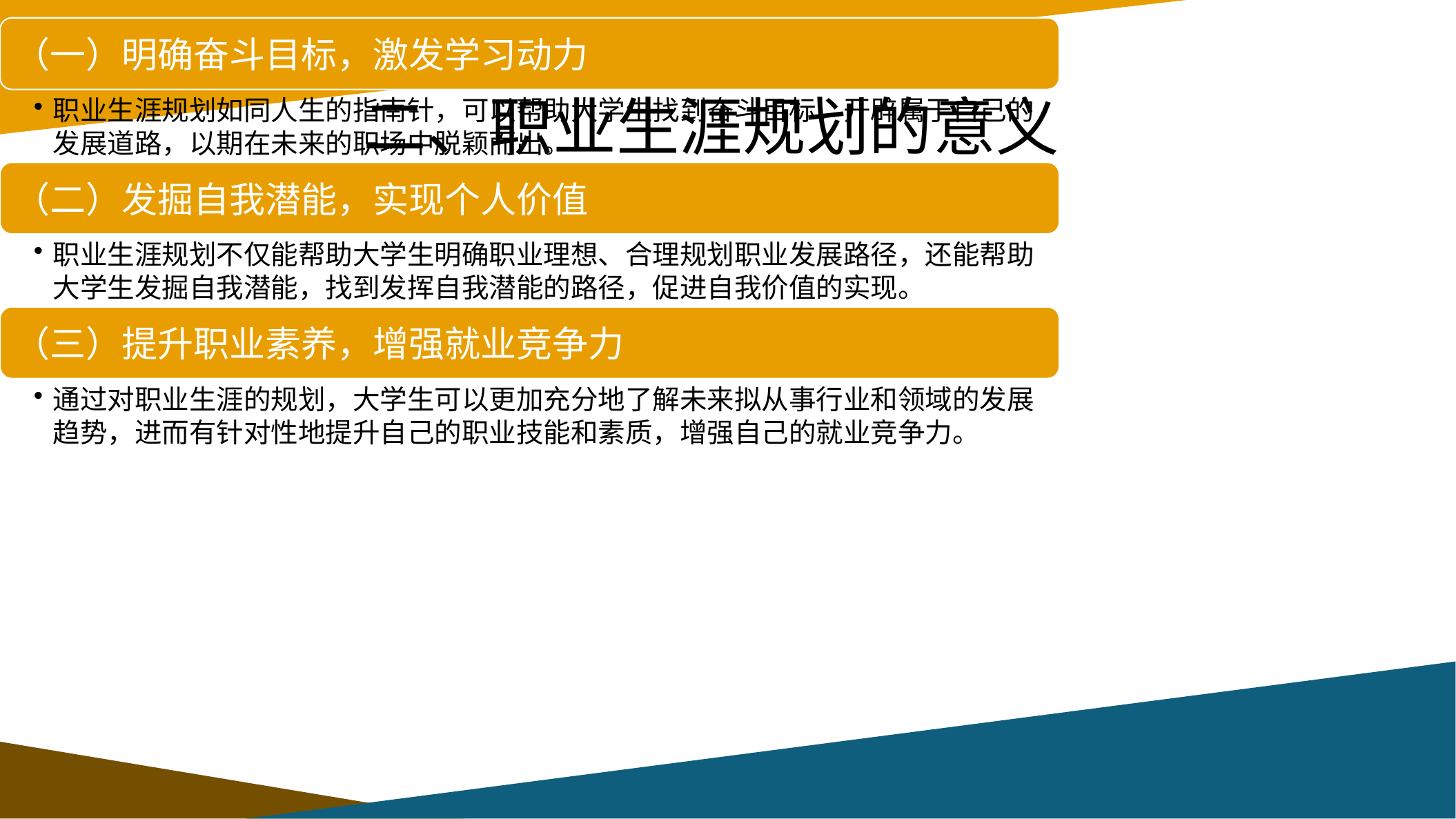

# 二、职业生涯规划的意义
（一）明确奋斗目标，激发学习动力
职业生涯规划如同人生的指南针，可以帮助大学生找到奋斗目标，开辟属于自己的发展道路，以期在未来的职场中脱颖而出。
（二）发掘自我潜能，实现个人价值
职业生涯规划不仅能帮助大学生明确职业理想、合理规划职业发展路径，还能帮助大学生发掘自我潜能，找到发挥自我潜能的路径，促进自我价值的实现。
（三）提升职业素养，增强就业竞争力
通过对职业生涯的规划，大学生可以更加充分地了解未来拟从事行业和领域的发展趋势，进而有针对性地提升自己的职业技能和素质，增强自己的就业竞争力。